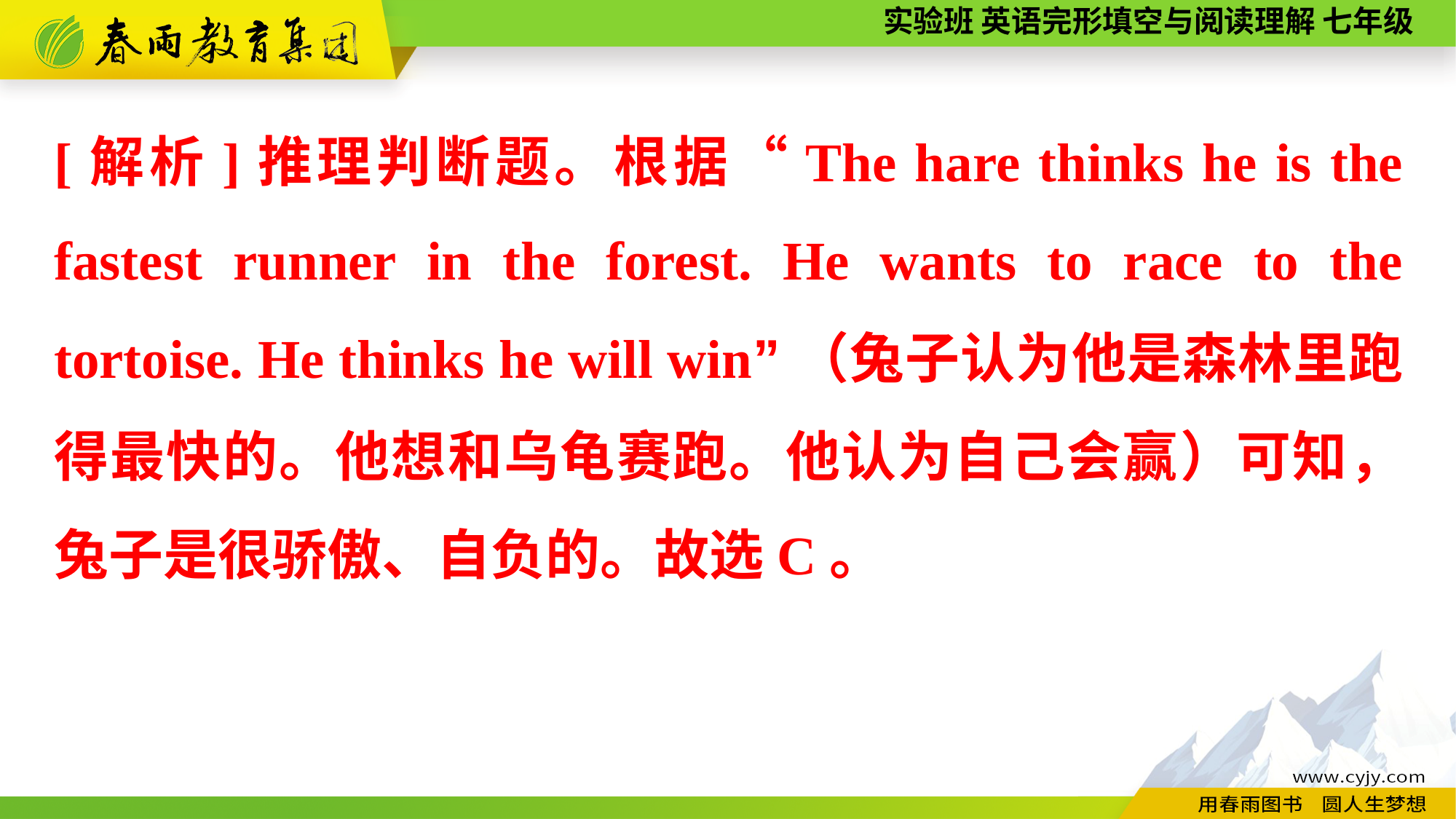

[解析]推理判断题。根据“The hare thinks he is the fastest runner in the forest. He wants to race to the tortoise. He thinks he will win”（兔子认为他是森林里跑得最快的。他想和乌龟赛跑。他认为自己会赢）可知，兔子是很骄傲、自负的。故选C。